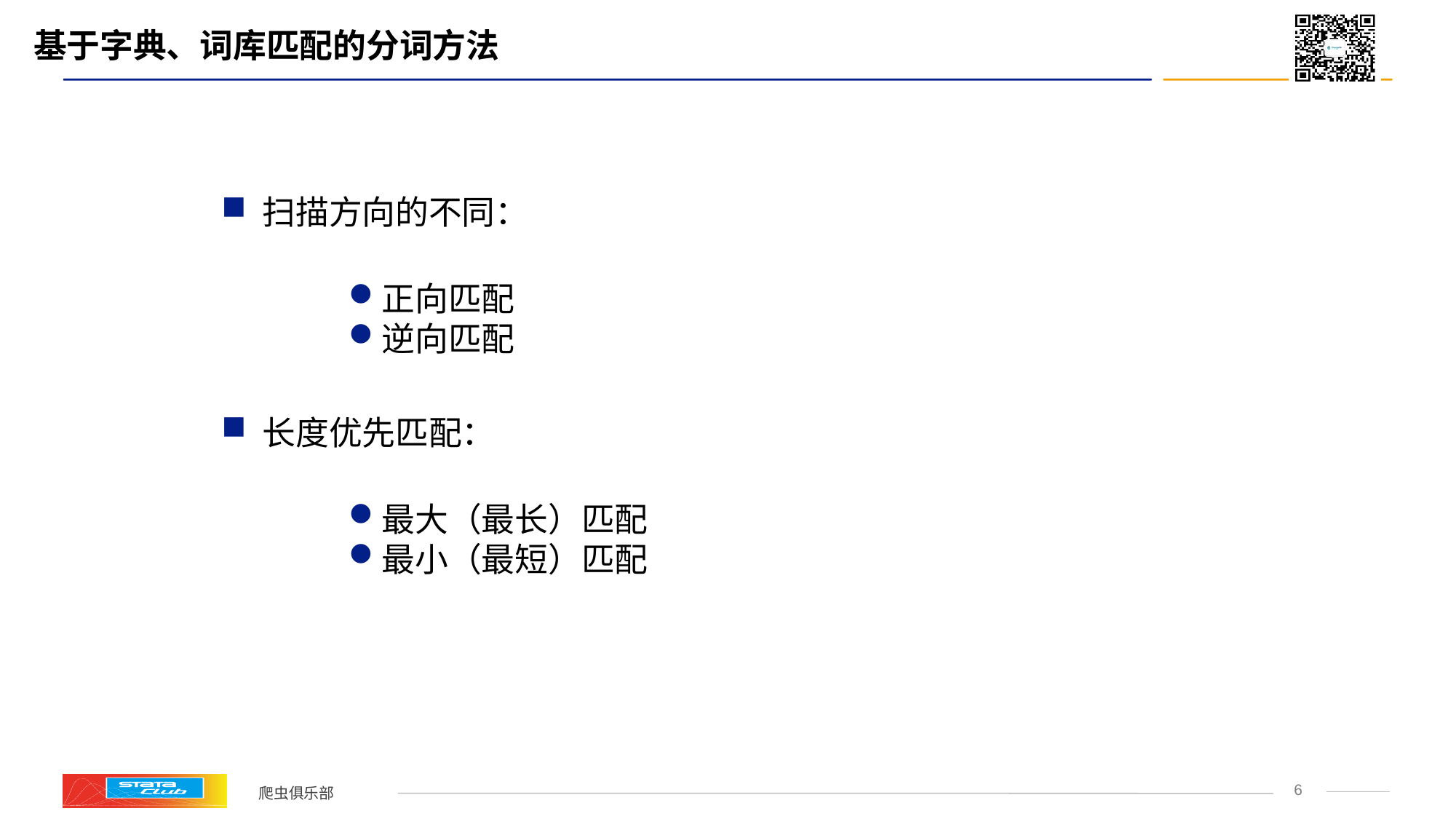

# 基于字典、词库匹配的分词方法

扫描方向的不同：

正向匹配
逆向匹配

长度优先匹配：

最大（最长）匹配
最小（最短）匹配